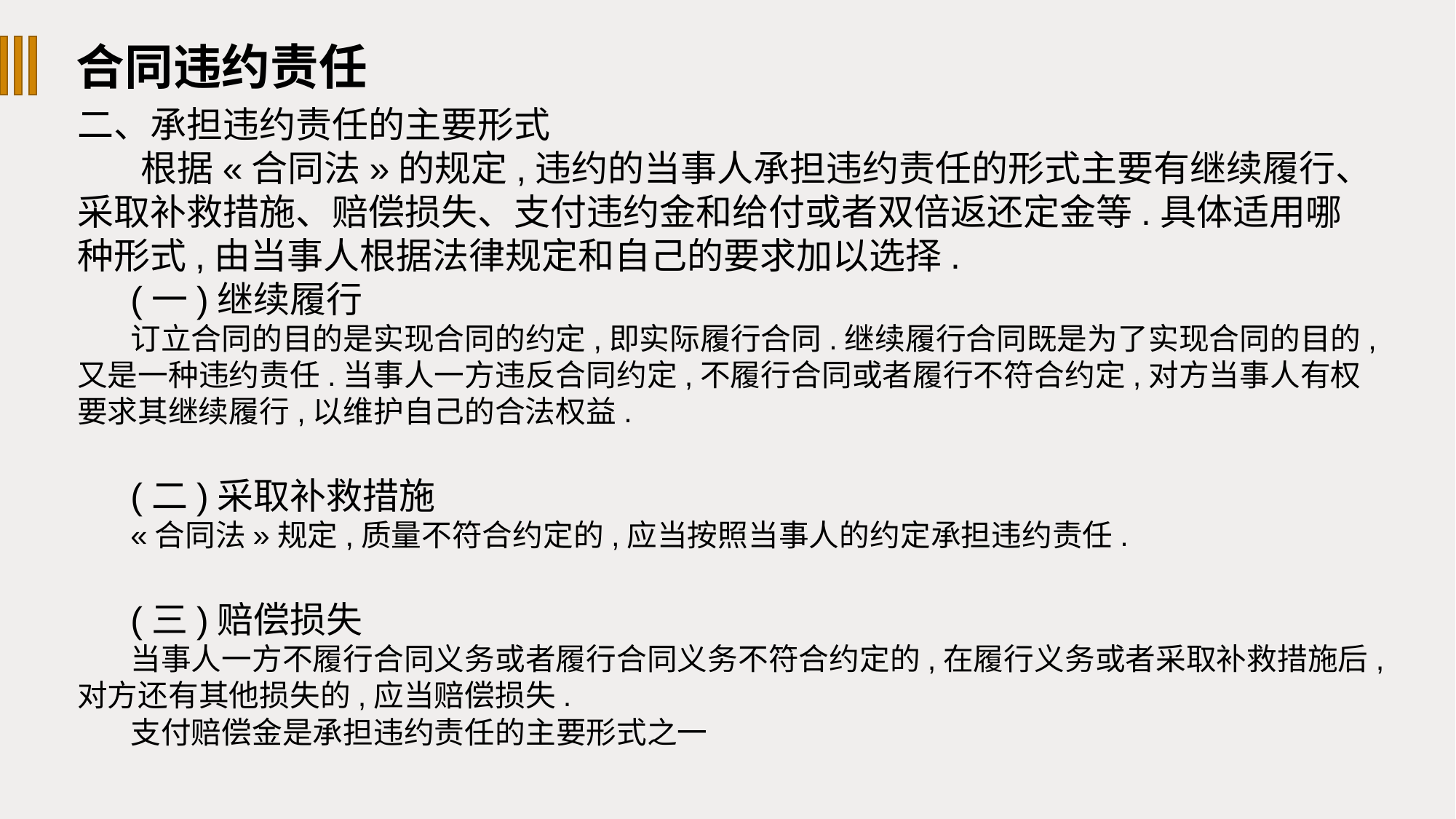

合同违约责任

二、承担违约责任的主要形式
根据«合同法»的规定,违约的当事人承担违约责任的形式主要有继续履行、采取补救措施、赔偿损失、支付违约金和给付或者双倍返还定金等.具体适用哪种形式,由当事人根据法律规定和自己的要求加以选择.
(一)继续履行
订立合同的目的是实现合同的约定,即实际履行合同.继续履行合同既是为了实现合同的目的,又是一种违约责任.当事人一方违反合同约定,不履行合同或者履行不符合约定,对方当事人有权要求其继续履行,以维护自己的合法权益.

(二)采取补救措施
«合同法»规定,质量不符合约定的,应当按照当事人的约定承担违约责任.

(三)赔偿损失
当事人一方不履行合同义务或者履行合同义务不符合约定的,在履行义务或者采取补救措施后,对方还有其他损失的,应当赔偿损失.
支付赔偿金是承担违约责任的主要形式之一